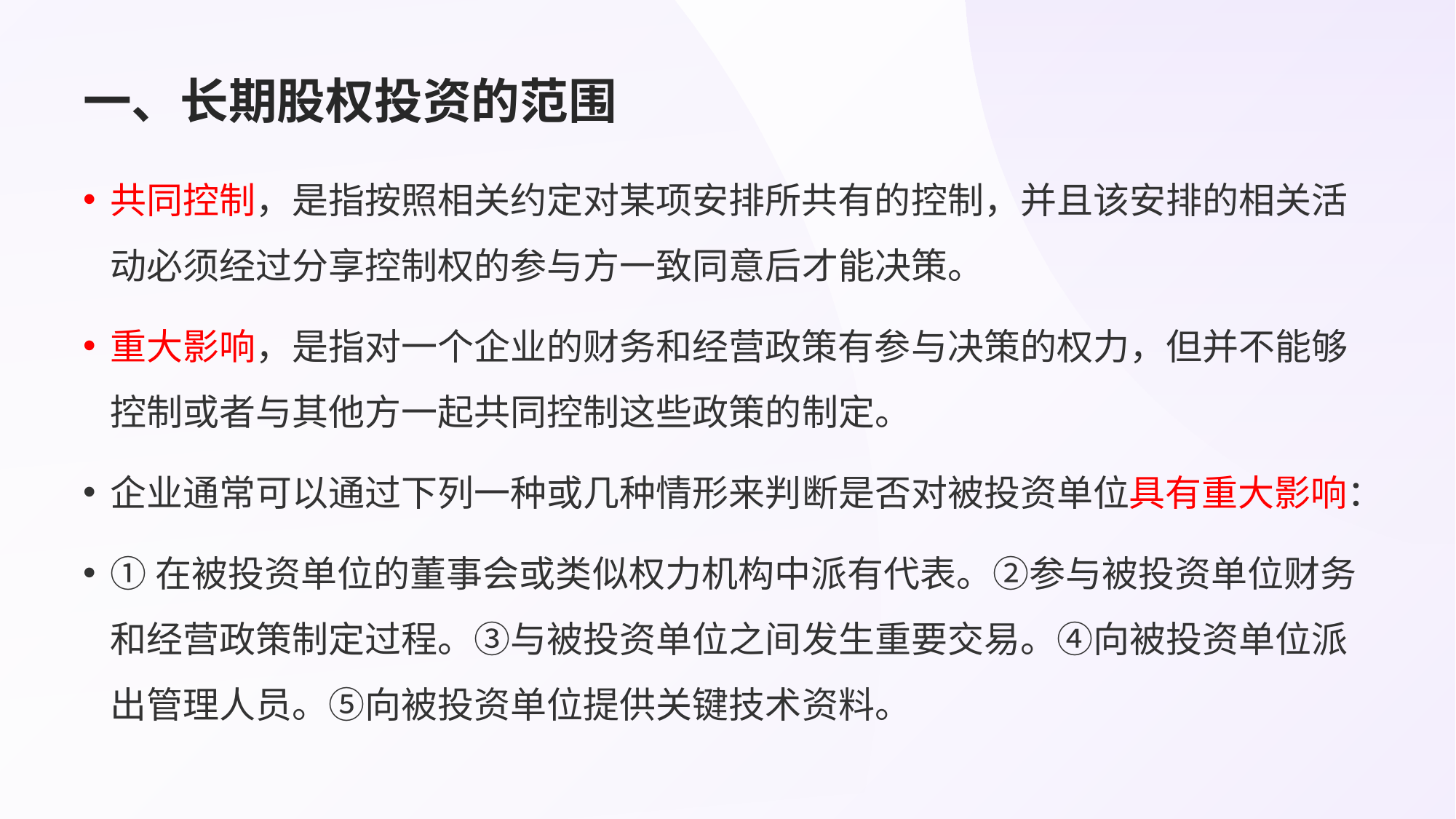

# 一、长期股权投资的范围
共同控制，是指按照相关约定对某项安排所共有的控制，并且该安排的相关活动必须经过分享控制权的参与方一致同意后才能决策。
重大影响，是指对一个企业的财务和经营政策有参与决策的权力，但并不能够控制或者与其他方一起共同控制这些政策的制定。
企业通常可以通过下列一种或几种情形来判断是否对被投资单位具有重大影响：
①在被投资单位的董事会或类似权力机构中派有代表。②参与被投资单位财务和经营政策制定过程。③与被投资单位之间发生重要交易。④向被投资单位派出管理人员。⑤向被投资单位提供关键技术资料。